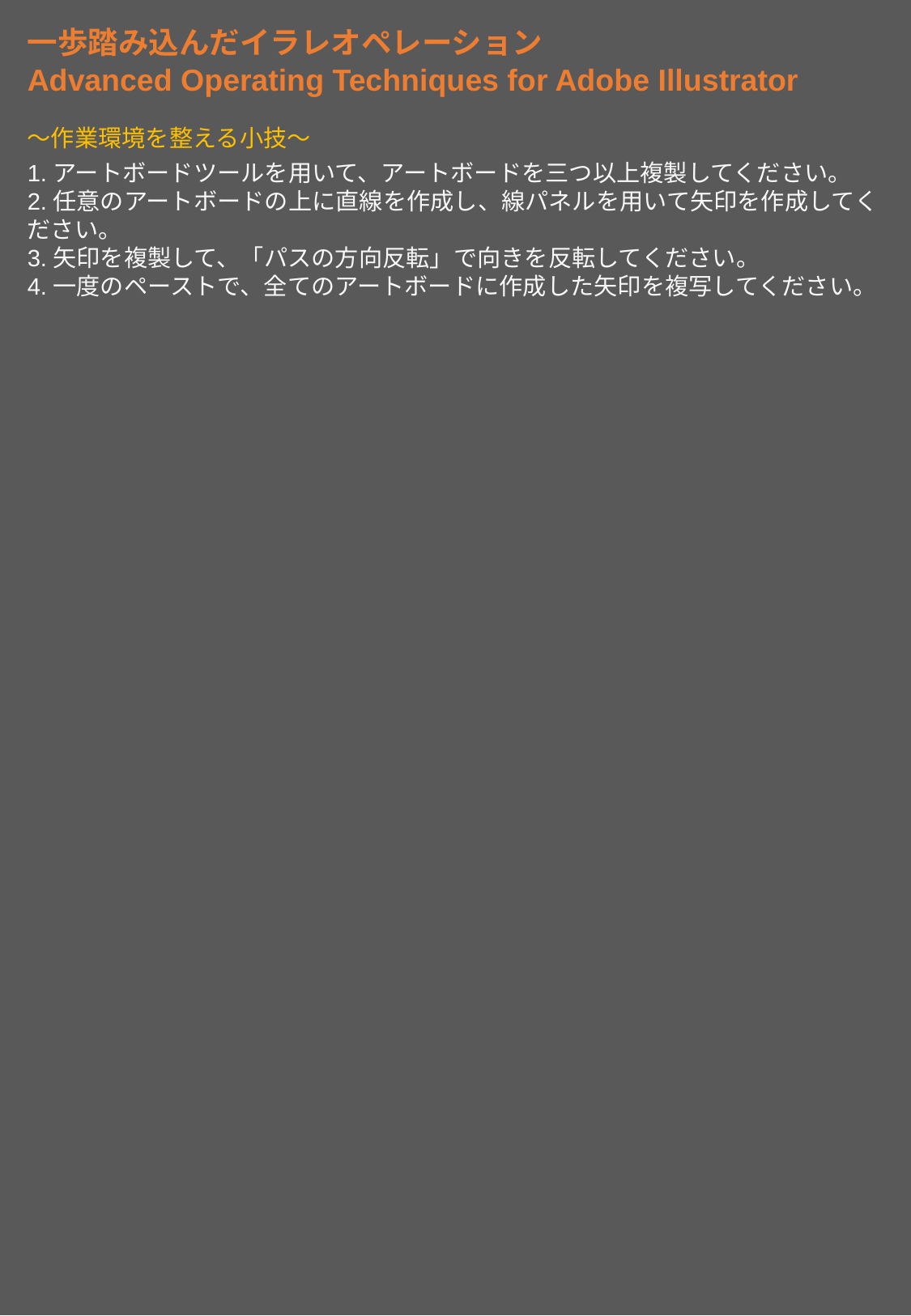

一歩踏み込んだイラレオペレーション
Advanced Operating Techniques for Adobe Illustrator
～作業環境を整える小技～
1.アートボードツールを用いて、アートボードを三つ以上複製してください。
2.任意のアートボードの上に直線を作成し、線パネルを用いて矢印を作成してください。
3.矢印を複製して、「パスの方向反転」で向きを反転してください。
4.一度のペーストで、全てのアートボードに作成した矢印を複写してください。